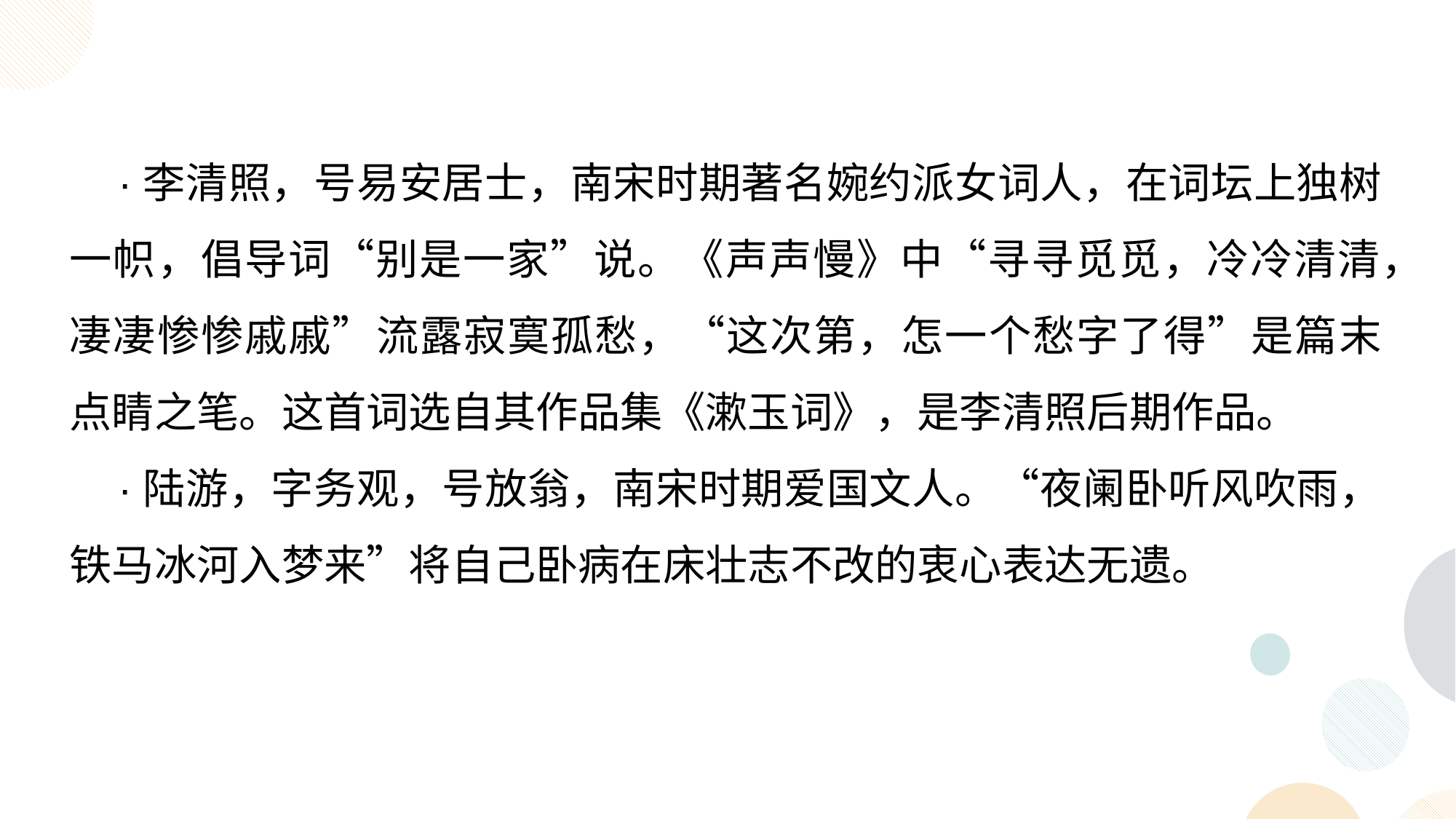

·李清照，号易安居士，南宋时期著名婉约派女词人，在词坛上独树一帜，倡导词“别是一家”说。《声声慢》中“寻寻觅觅，冷冷清清，凄凄惨惨戚戚”流露寂寞孤愁，“这次第，怎一个愁字了得”是篇末点睛之笔。这首词选自其作品集《漱玉词》，是李清照后期作品。
    ·陆游，字务观，号放翁，南宋时期爱国文人。“夜阑卧听风吹雨，铁马冰河入梦来”将自己卧病在床壮志不改的衷心表达无遗。